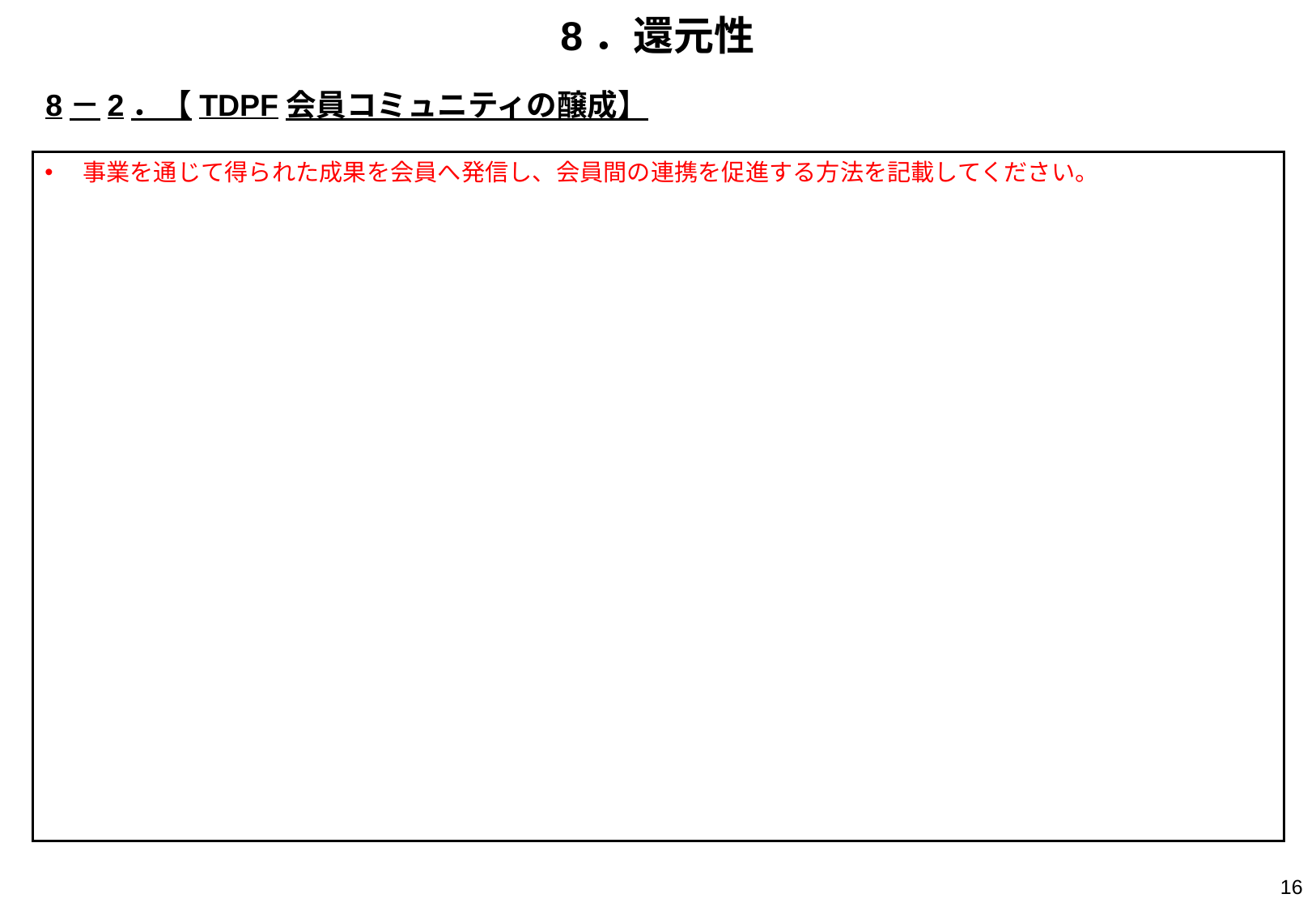

# 8．還元性
8－2．【TDPF会員コミュニティの醸成】
事業を通じて得られた成果を会員へ発信し、会員間の連携を促進する方法を記載してください。

16